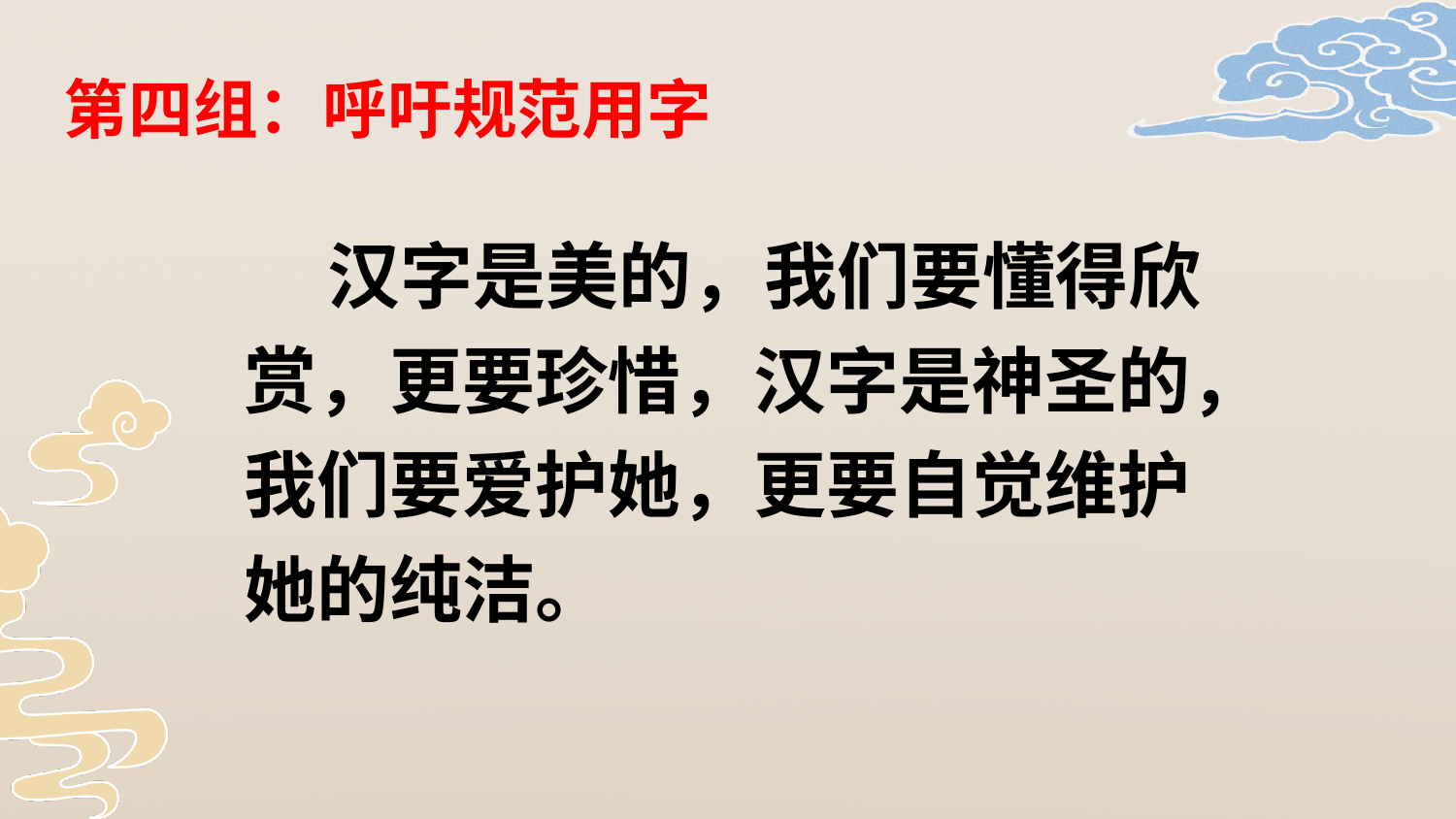

第四组：呼吁规范用字
    汉字是美的，我们要懂得欣赏，更要珍惜，汉字是神圣的，我们要爱护她，更要自觉维护她的纯洁。